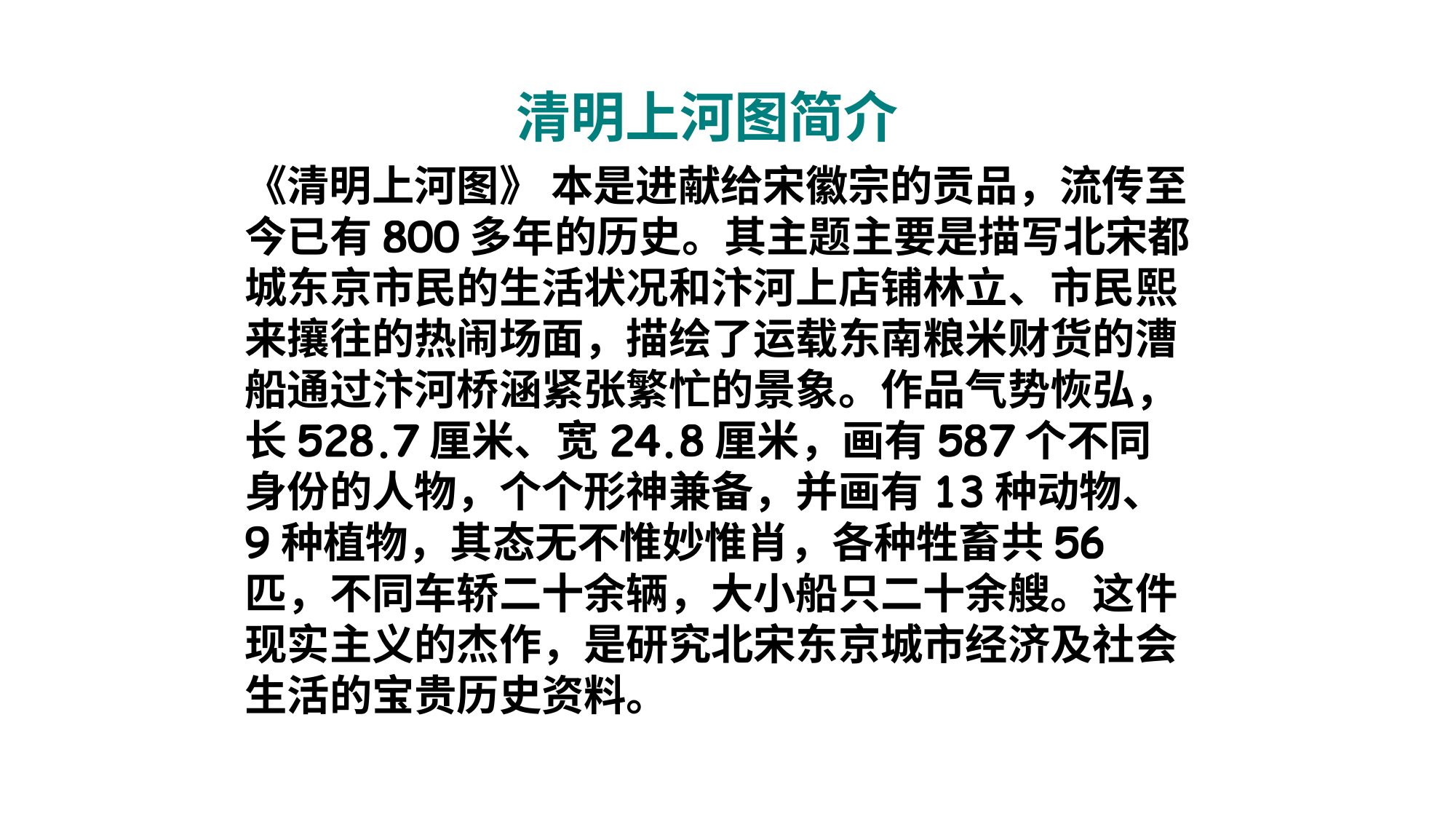

清明上河图简介
《清明上河图》 本是进献给宋徽宗的贡品，流传至今已有800多年的历史。其主题主要是描写北宋都城东京市民的生活状况和汴河上店铺林立、市民熙来攘往的热闹场面，描绘了运载东南粮米财货的漕船通过汴河桥涵紧张繁忙的景象。作品气势恢弘，长528.7厘米、宽24.8厘米，画有587个不同身份的人物，个个形神兼备，并画有13种动物、9种植物，其态无不惟妙惟肖，各种牲畜共56匹，不同车轿二十余辆，大小船只二十余艘。这件现实主义的杰作，是研究北宋东京城市经济及社会生活的宝贵历史资料。